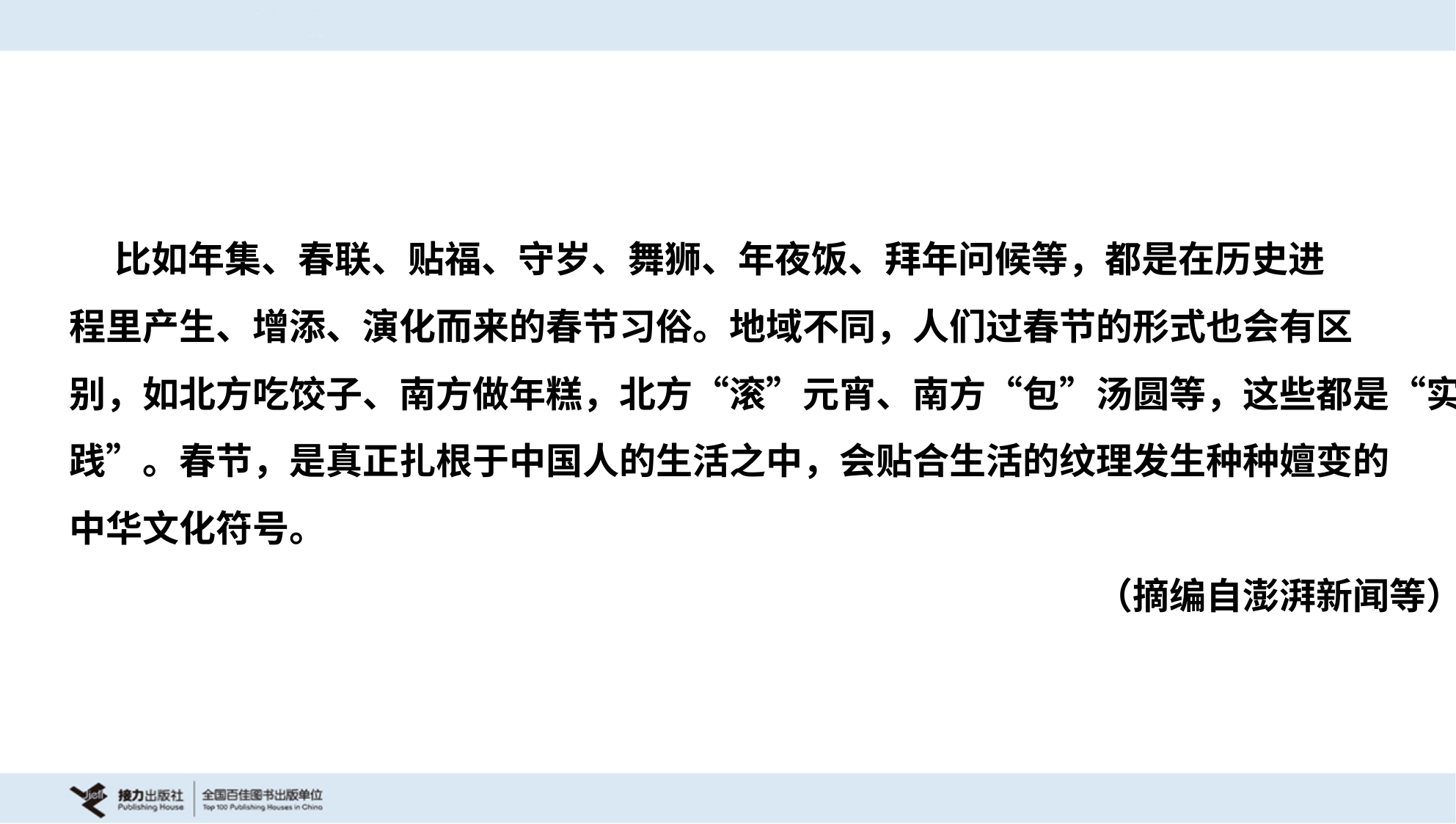

比如年集、春联、贴福、守岁、舞狮、年夜饭、拜年问候等，都是在历史进
程里产生、增添、演化而来的春节习俗。地域不同，人们过春节的形式也会有区
别，如北方吃饺子、南方做年糕，北方“滚”元宵、南方“包”汤圆等，这些都是“实
践”。春节，是真正扎根于中国人的生活之中，会贴合生活的纹理发生种种嬗变的
中华文化符号。
（摘编自澎湃新闻等）